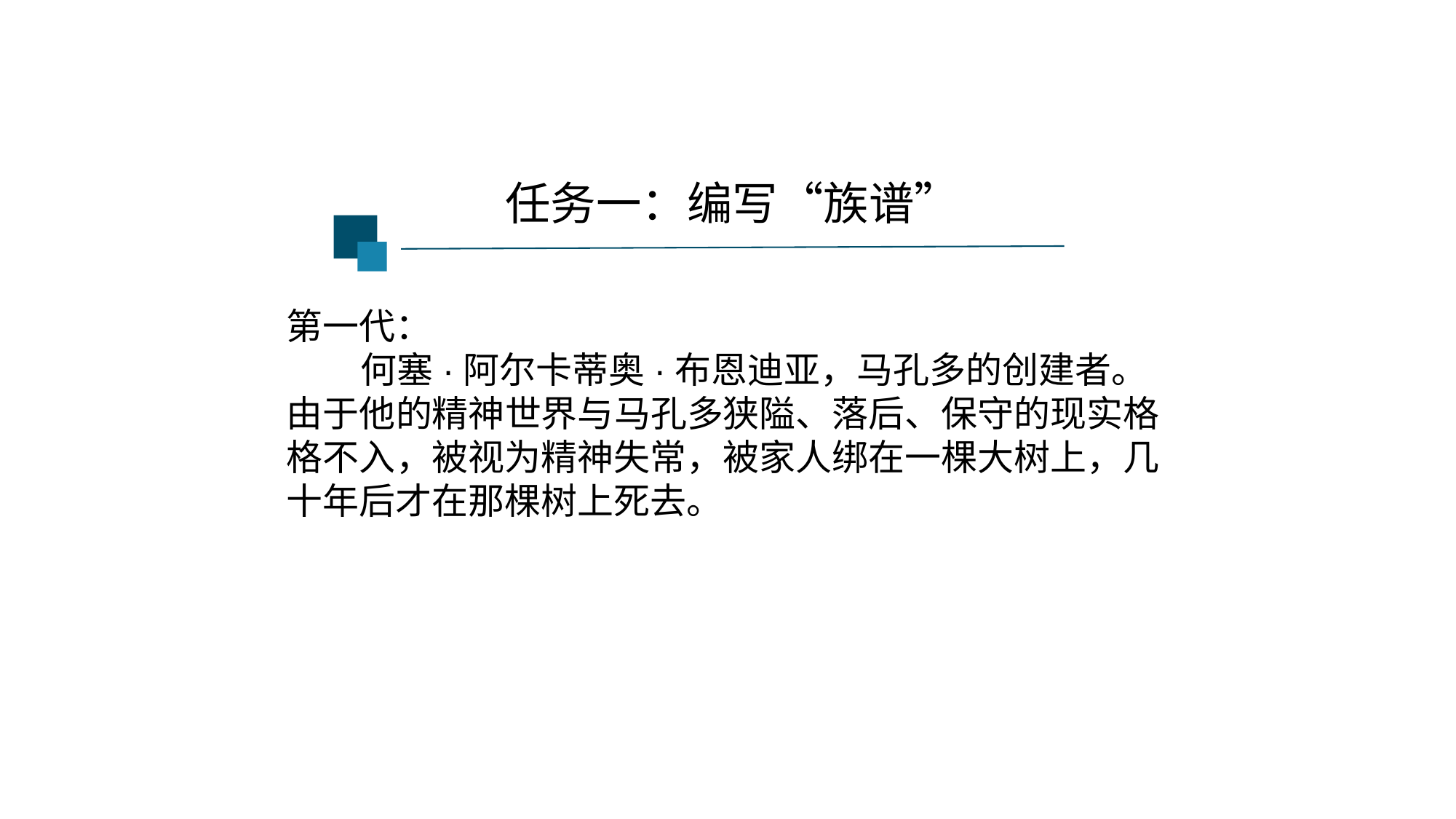

任务一：编写“族谱”

第一代：
        何塞·阿尔卡蒂奥·布恩迪亚，马孔多的创建者。由于他的精神世界与马孔多狭隘、落后、保守的现实格格不入，被视为精神失常，被家人绑在一棵大树上，几十年后才在那棵树上死去。